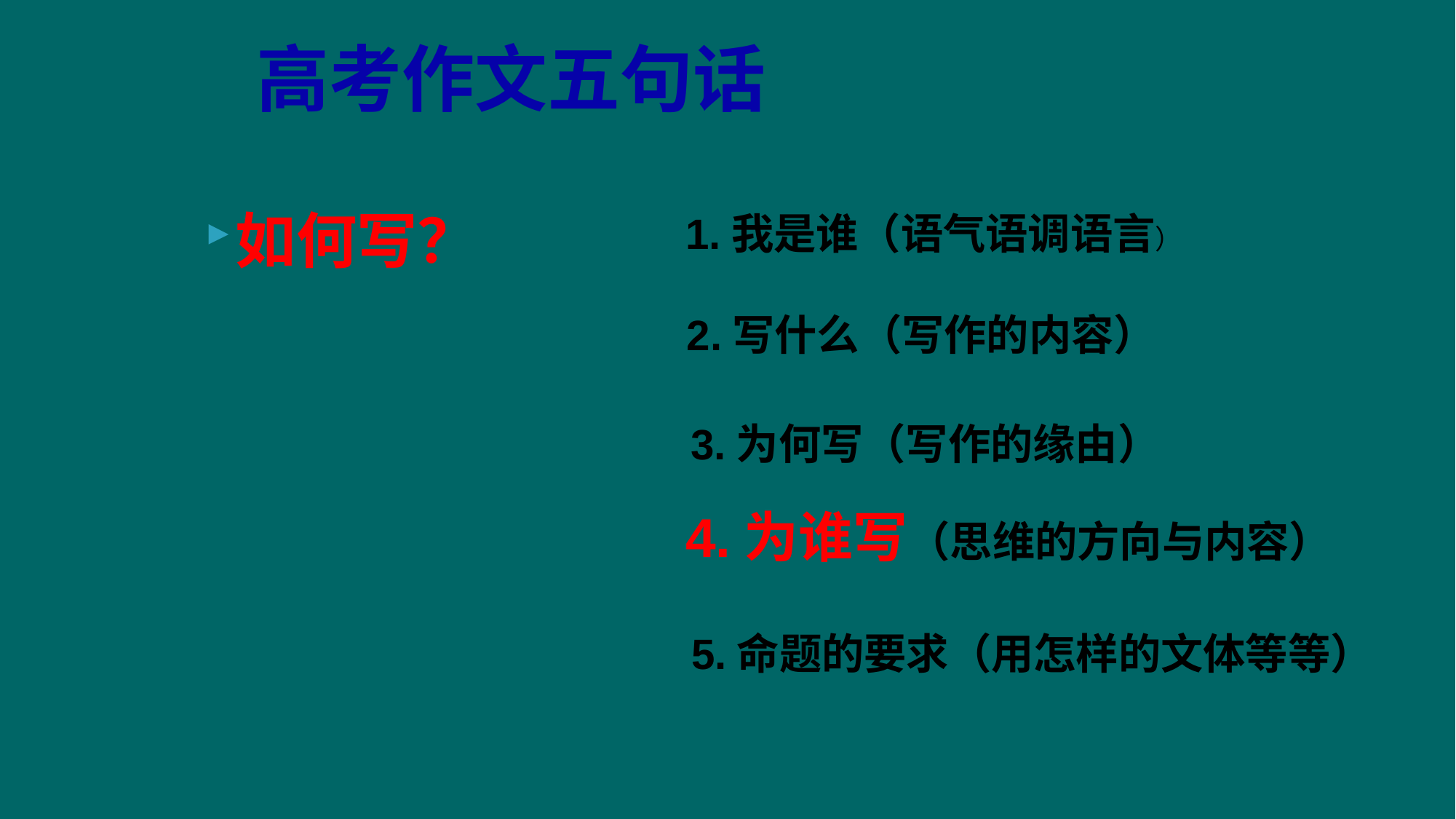

高考作文五句话
如何写？
1.我是谁（语气语调语言）
2.写什么（写作的内容）
3.为何写（写作的缘由）
4.为谁写（思维的方向与内容）
5.命题的要求（用怎样的文体等等）